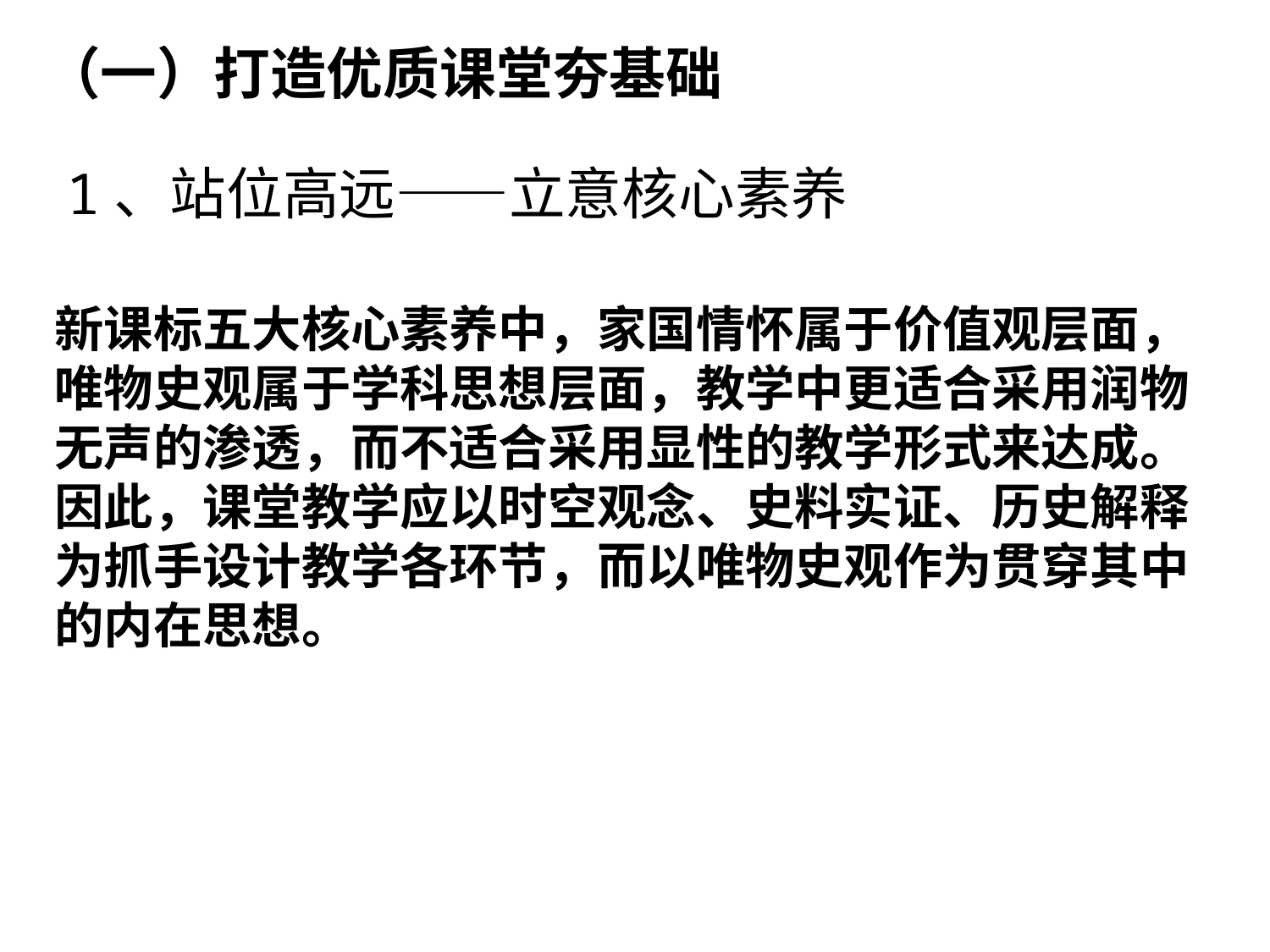

（一）打造优质课堂夯基础
1、站位高远——立意核心素养
新课标五大核心素养中，家国情怀属于价值观层面，唯物史观属于学科思想层面，教学中更适合采用润物无声的渗透，而不适合采用显性的教学形式来达成。因此，课堂教学应以时空观念、史料实证、历史解释为抓手设计教学各环节，而以唯物史观作为贯穿其中的内在思想。